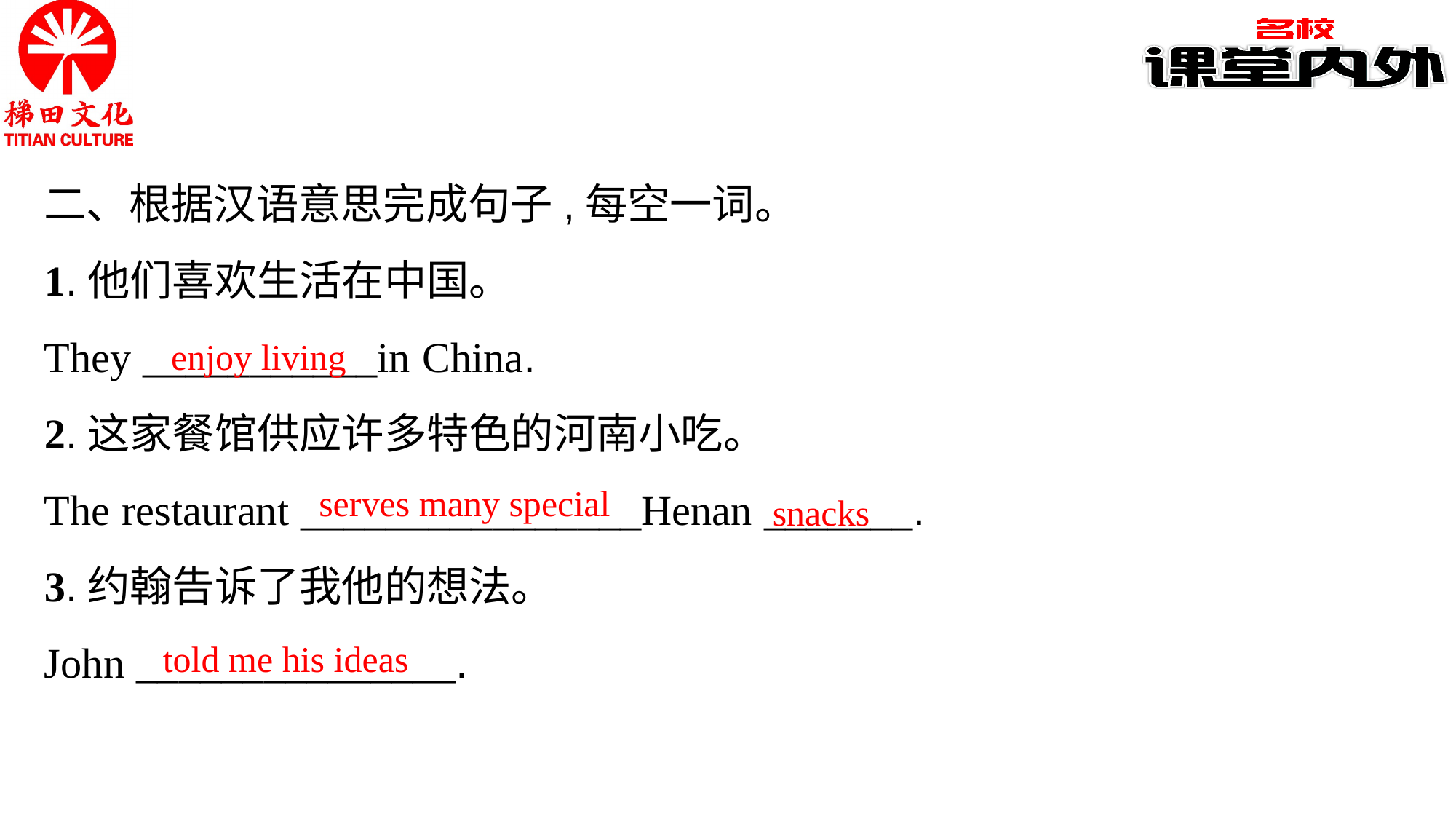

二、根据汉语意思完成句子,每空一词。
1.他们喜欢生活在中国。
They ___________in China.
2.这家餐馆供应许多特色的河南小吃。
The restaurant ________________Henan _______.
3.约翰告诉了我他的想法。
John _______________.
enjoy living
serves many special
snacks
told me his ideas